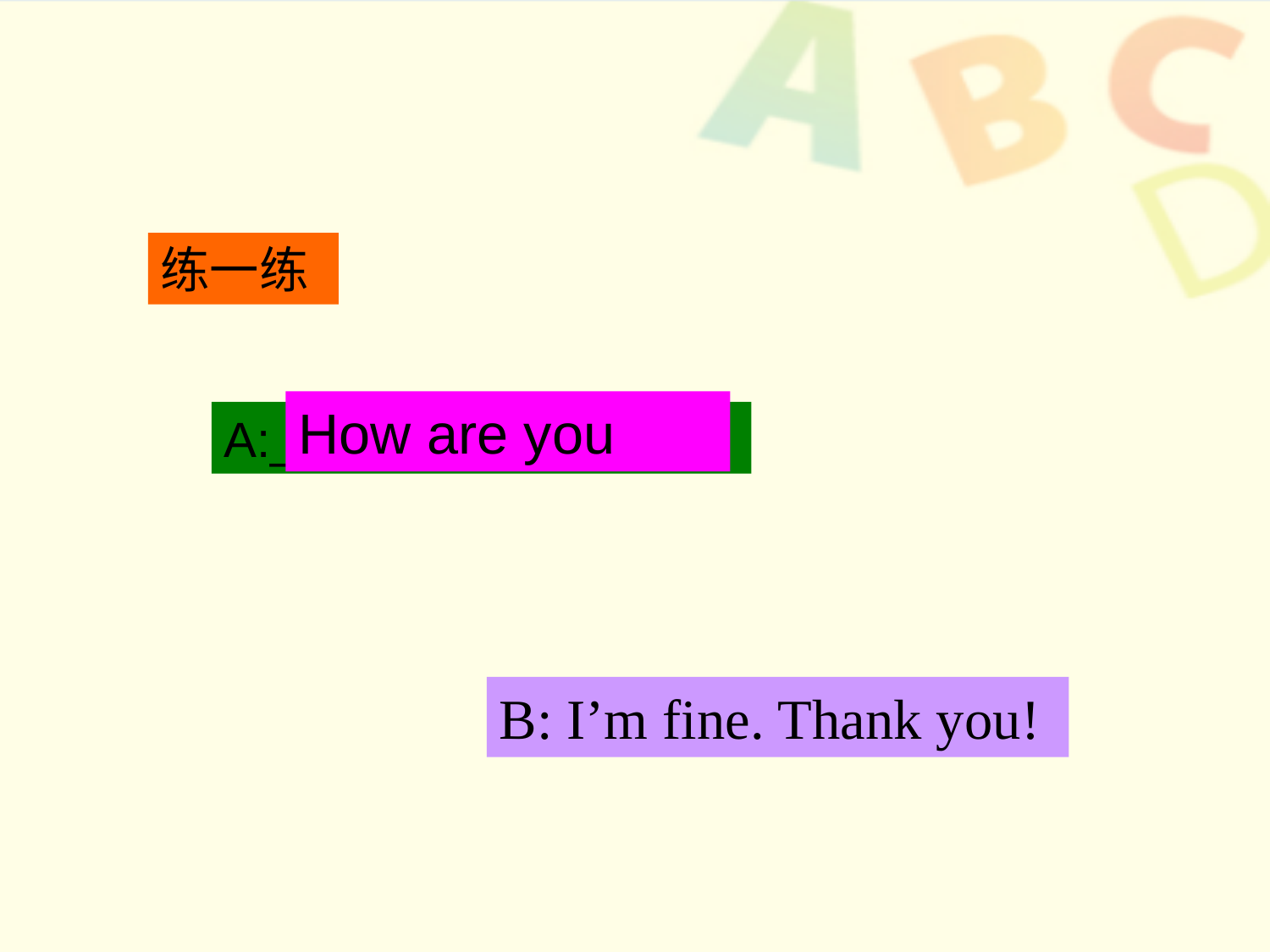

练一练

How are you
A:_______________?
B: I’m fine. Thank you!